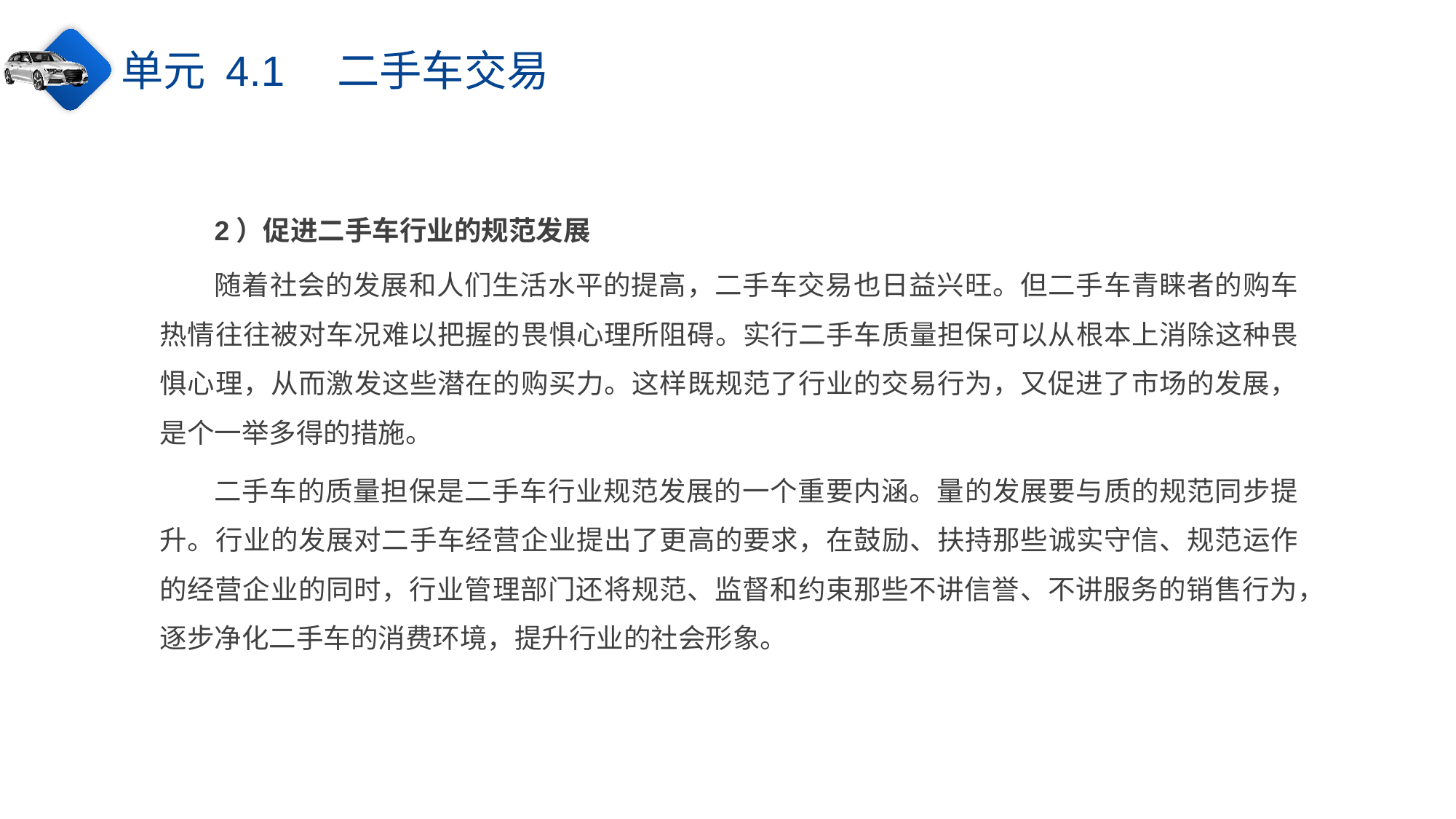

单元 4.1　二手车交易
2）促进二手车行业的规范发展
随着社会的发展和人们生活水平的提高，二手车交易也日益兴旺。但二手车青睐者的购车热情往往被对车况难以把握的畏惧心理所阻碍。实行二手车质量担保可以从根本上消除这种畏惧心理，从而激发这些潜在的购买力。这样既规范了行业的交易行为，又促进了市场的发展，是个一举多得的措施。
二手车的质量担保是二手车行业规范发展的一个重要内涵。量的发展要与质的规范同步提升。行业的发展对二手车经营企业提出了更高的要求，在鼓励、扶持那些诚实守信、规范运作的经营企业的同时，行业管理部门还将规范、监督和约束那些不讲信誉、不讲服务的销售行为，逐步净化二手车的消费环境，提升行业的社会形象。